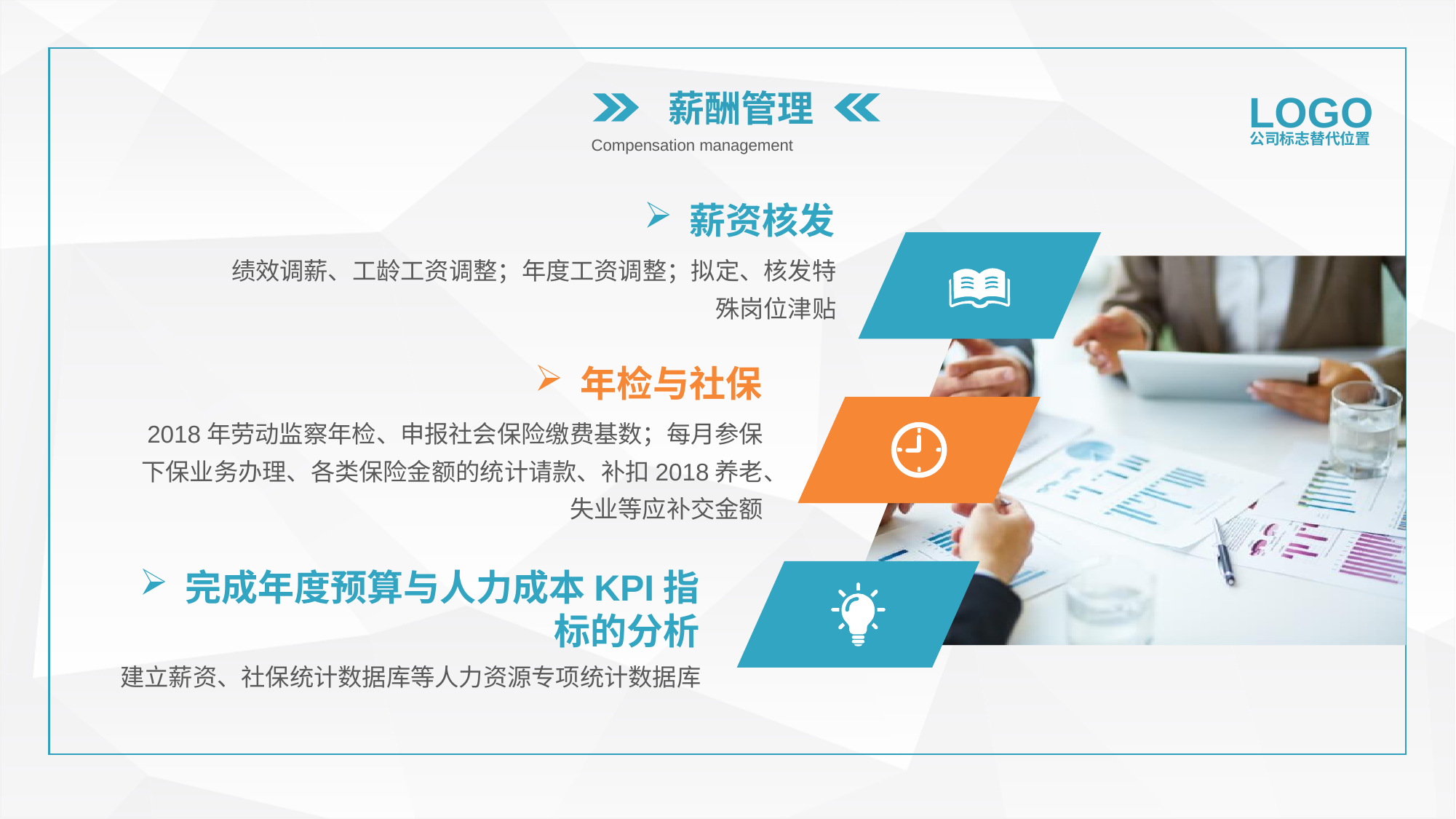

薪酬管理
LOGO
公司标志替代位置

Compensation management
薪资核发

 绩效调薪、工龄工资调整；年度工资调整；拟定、核发特殊岗位津贴

年检与社保

 2018年劳动监察年检、申报社会保险缴费基数；每月参保下保业务办理、各类保险金额的统计请款、补扣2018养老、失业等应补交金额

完成年度预算与人力成本KPI指标的分析

建立薪资、社保统计数据库等人力资源专项统计数据库